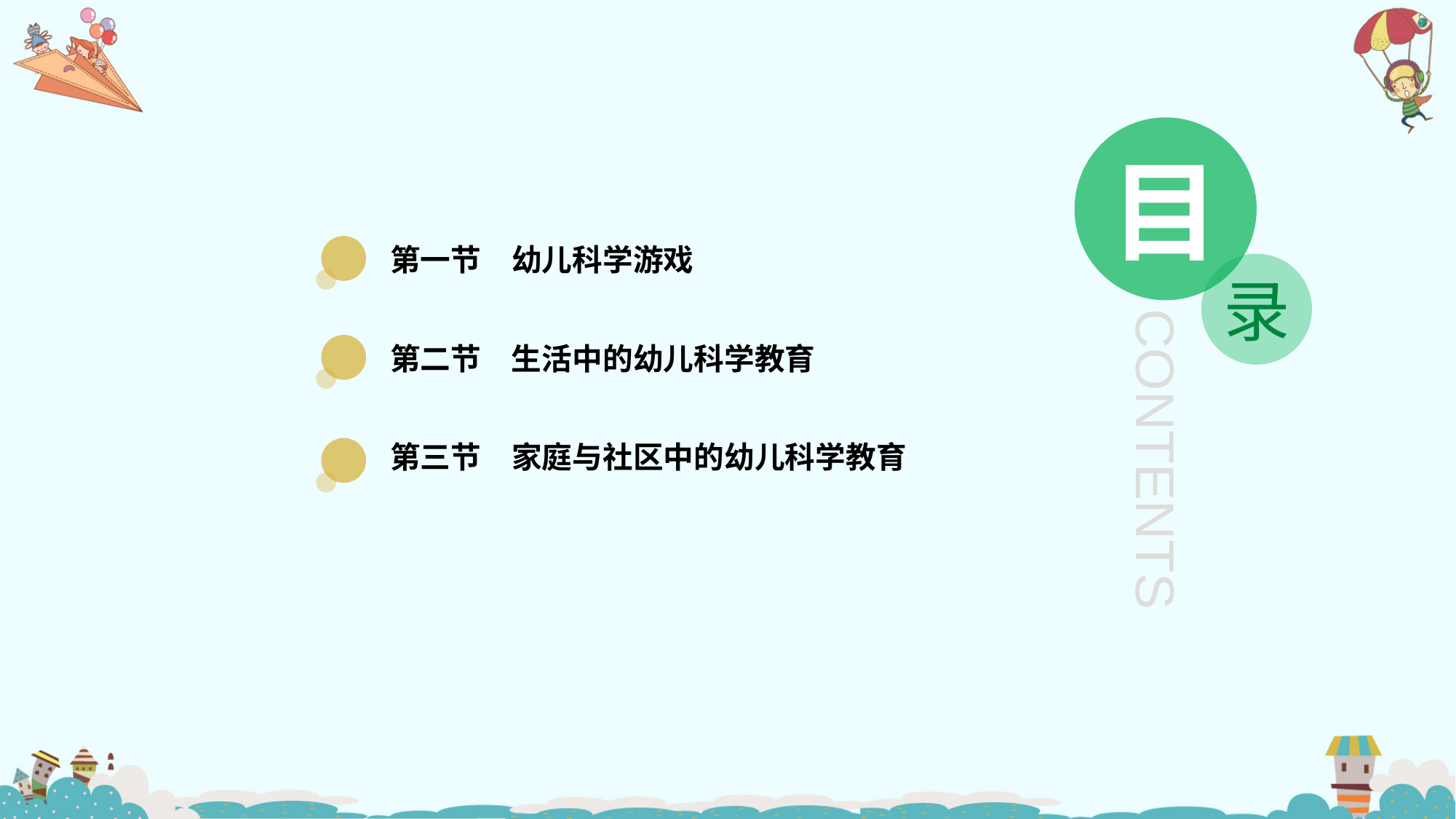

目
第一节　幼儿科学游戏

录

CONTENTS
第二节　生活中的幼儿科学教育

第三节　家庭与社区中的幼儿科学教育